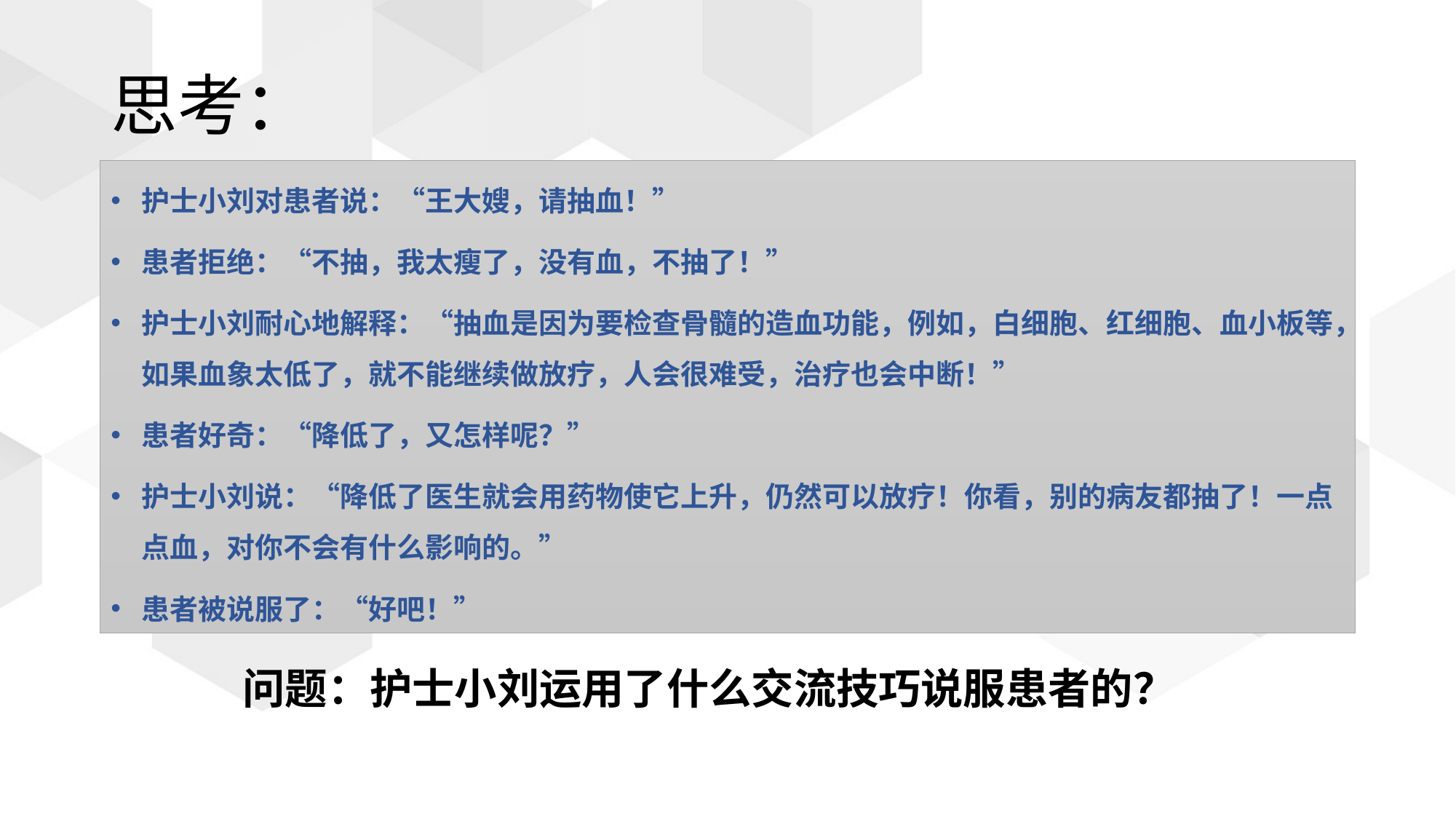

# 思考：
护士小刘对患者说：“王大嫂，请抽血！”
患者拒绝：“不抽，我太瘦了，没有血，不抽了！”
护士小刘耐心地解释：“抽血是因为要检查骨髓的造血功能，例如，白细胞、红细胞、血小板等，如果血象太低了，就不能继续做放疗，人会很难受，治疗也会中断！”
患者好奇：“降低了，又怎样呢？”
护士小刘说：“降低了医生就会用药物使它上升，仍然可以放疗！你看，别的病友都抽了！一点点血，对你不会有什么影响的。”
患者被说服了：“好吧！”
问题：护士小刘运用了什么交流技巧说服患者的？